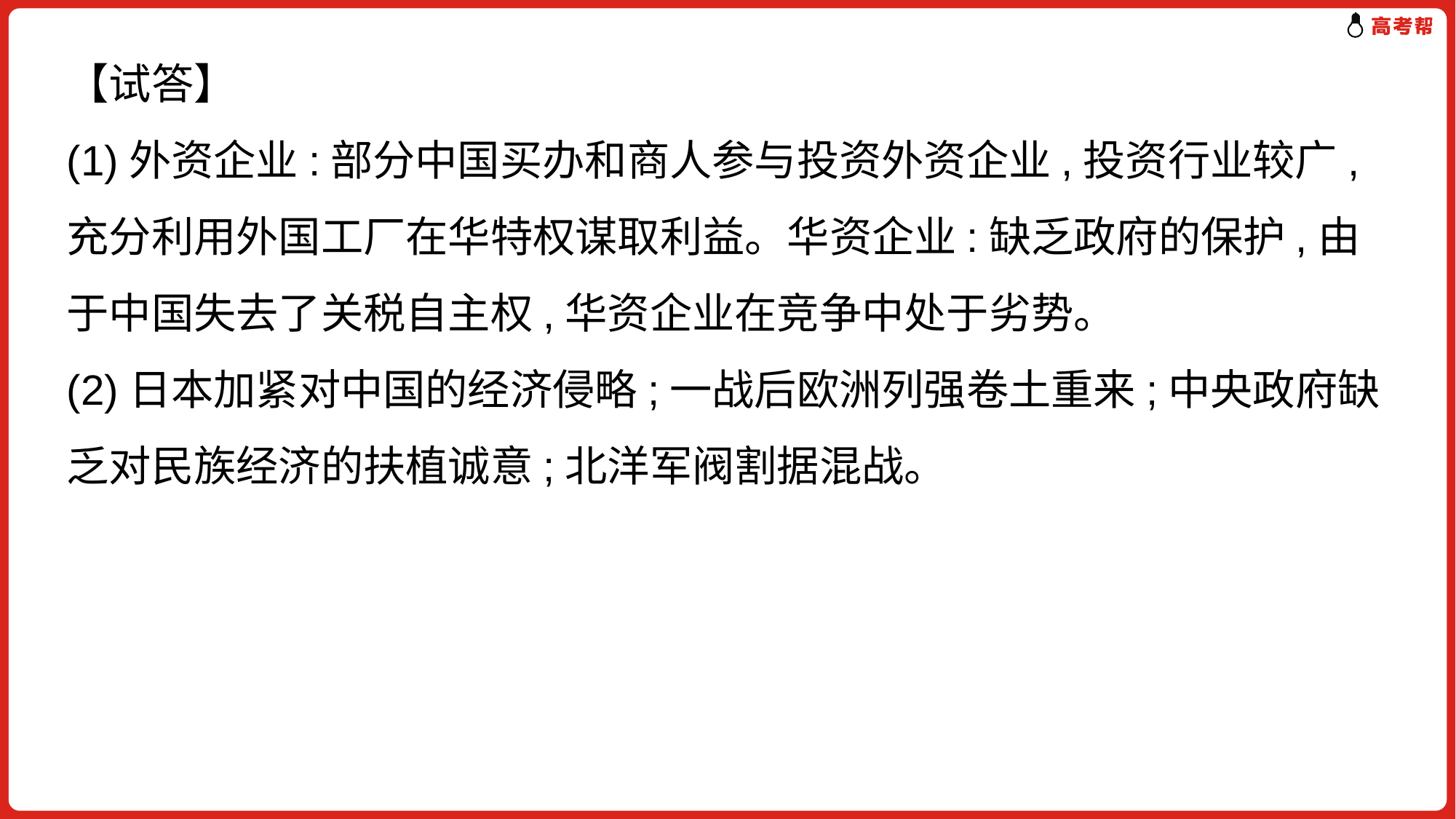

【试答】
(1)外资企业:部分中国买办和商人参与投资外资企业,投资行业较广,充分利用外国工厂在华特权谋取利益。华资企业:缺乏政府的保护,由于中国失去了关税自主权,华资企业在竞争中处于劣势。
(2)日本加紧对中国的经济侵略;一战后欧洲列强卷土重来;中央政府缺乏对民族经济的扶植诚意;北洋军阀割据混战。